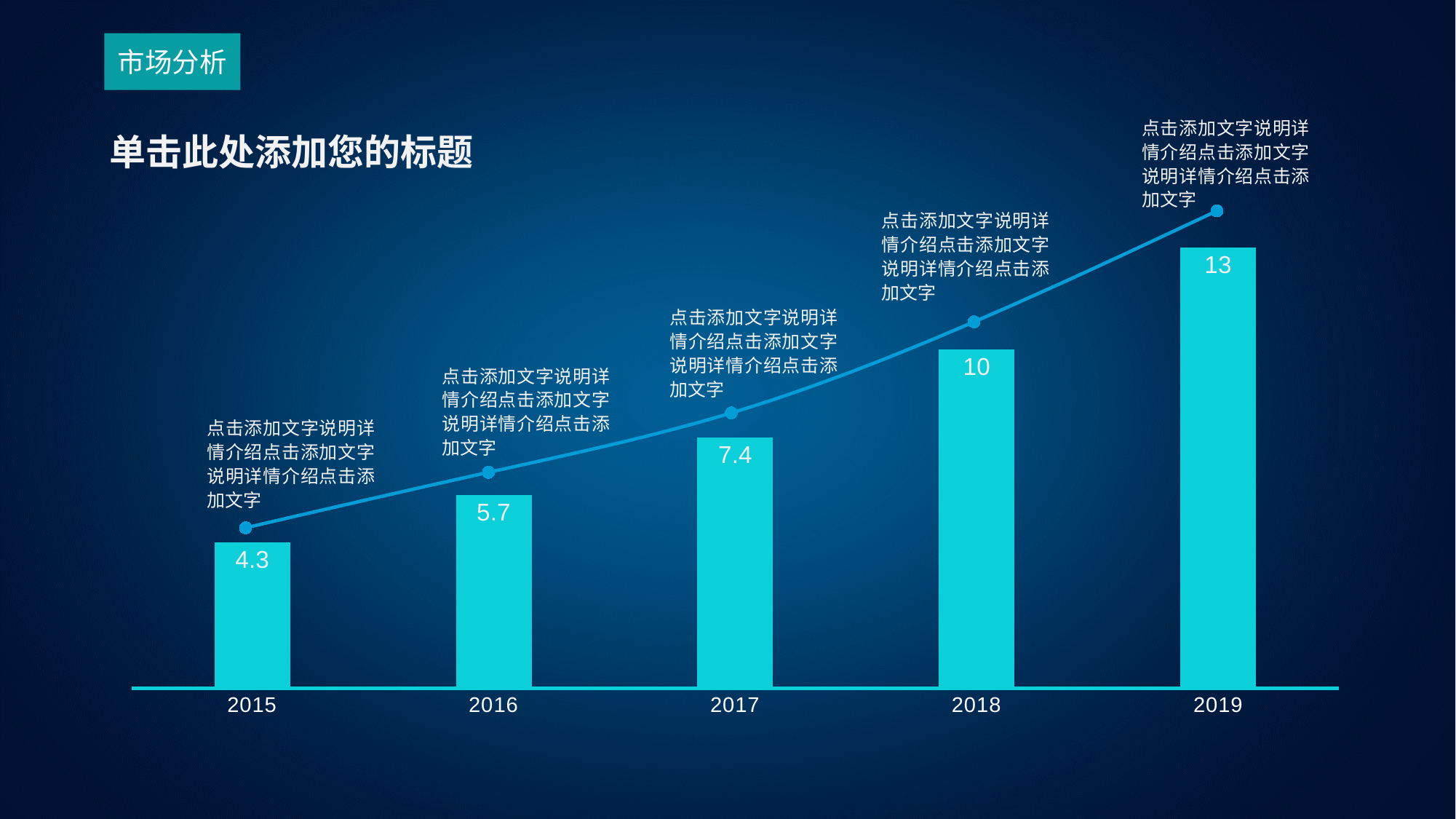

市场分析
点击添加文字说明详情介绍点击添加文字说明详情介绍点击添加文字
单击此处添加您的标题

### Chart

| Category | 系列 1 |
|---|---|
| 2015 | 4.8 |
| 2016 | 6.2 |
| 2017 | 7.7 |
| 2018 | 10.0 |
| 2019 | 12.8 |

### Chart

| Category | 系列 1 |
|---|---|
| 2015 | 4.3 |
| 2016 | 5.7 |
| 2017 | 7.4 |
| 2018 | 10.0 |
| 2019 | 13.0 |
点击添加文字说明详情介绍点击添加文字说明详情介绍点击添加文字
点击添加文字说明详情介绍点击添加文字说明详情介绍点击添加文字
点击添加文字说明详情介绍点击添加文字说明详情介绍点击添加文字
点击添加文字说明详情介绍点击添加文字说明详情介绍点击添加文字